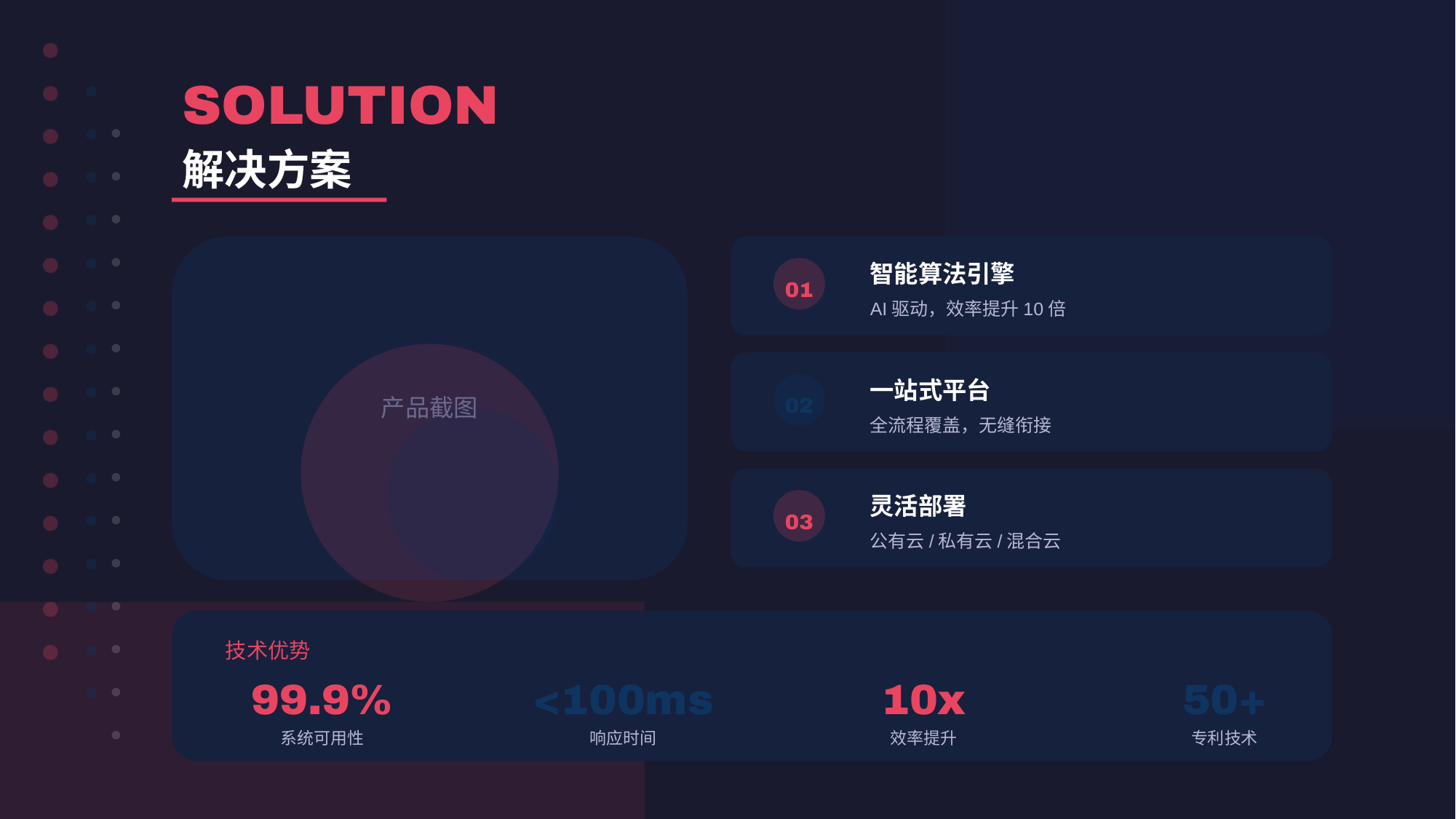

SOLUTION

解决方案

智能算法引擎

01
AI驱动，效率提升10倍

一站式平台

产品截图
02

全流程覆盖，无缝衔接

灵活部署

03

公有云/私有云/混合云

技术优势

99.9%
<100ms
10x
50+

系统可用性
响应时间
效率提升
专利技术